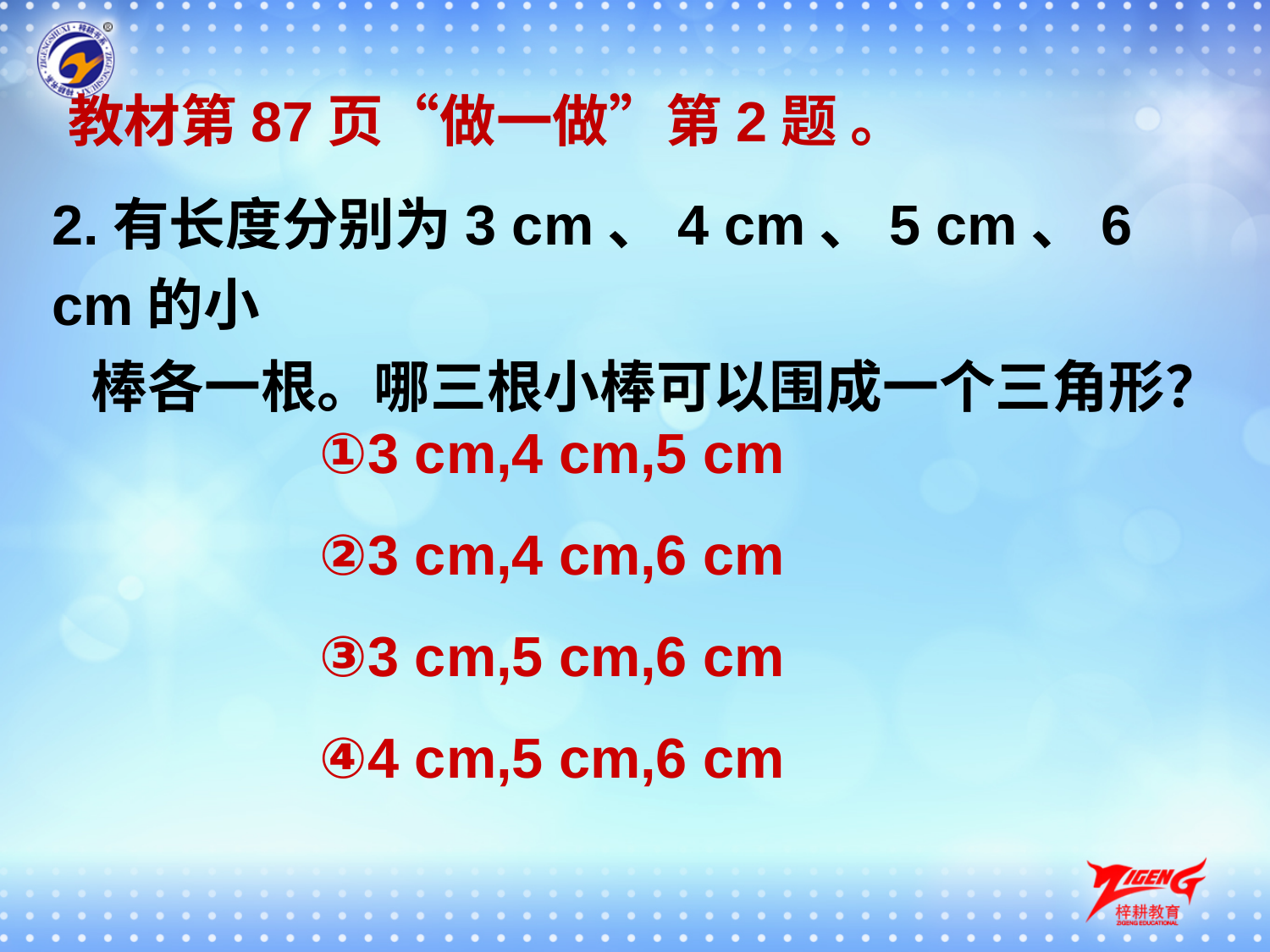

教材第87页“做一做”第2题 。
2.有长度分别为3 cm、4 cm、5 cm、6 cm的小
  棒各一根。哪三根小棒可以围成一个三角形？
①3 cm,4 cm,5 cm
②3 cm,4 cm,6 cm
③3 cm,5 cm,6 cm
④4 cm,5 cm,6 cm